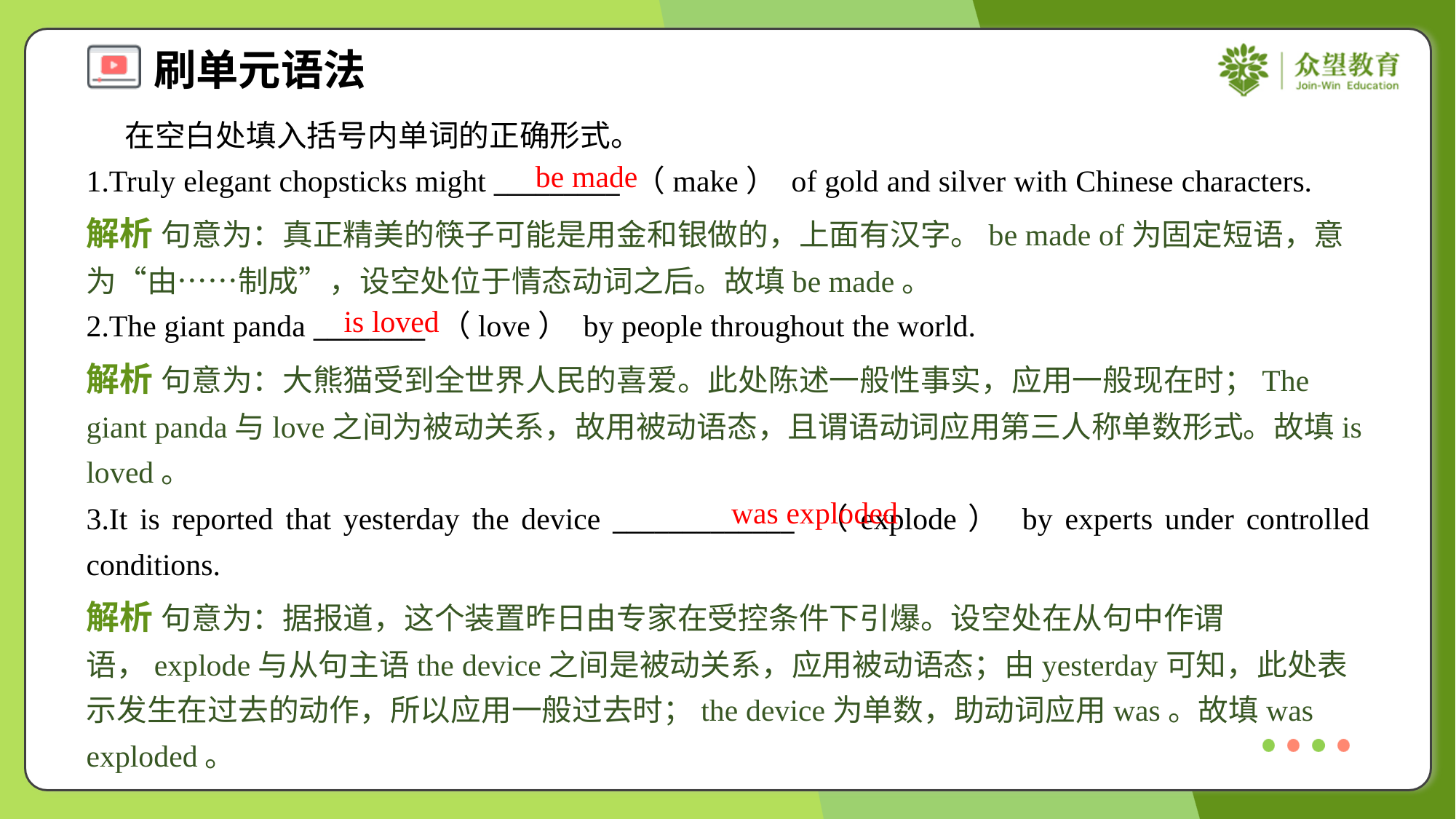

在空白处填入括号内单词的正确形式。
1.Truly elegant chopsticks might _________ （make） of gold and silver with Chinese characters.
be made
解析 句意为：真正精美的筷子可能是用金和银做的，上面有汉字。be made of为固定短语，意为“由……制成”，设空处位于情态动词之后。故填be made。
is loved
2.The giant panda ________ （love） by people throughout the world.
解析 句意为：大熊猫受到全世界人民的喜爱。此处陈述一般性事实，应用一般现在时；The giant panda与love之间为被动关系，故用被动语态，且谓语动词应用第三人称单数形式。故填is loved。
was exploded
3.It is reported that yesterday the device _____________ （explode） by experts under controlled conditions.
解析 句意为：据报道，这个装置昨日由专家在受控条件下引爆。设空处在从句中作谓语，explode与从句主语the device之间是被动关系，应用被动语态；由yesterday可知，此处表示发生在过去的动作，所以应用一般过去时；the device为单数，助动词应用was。故填was exploded。